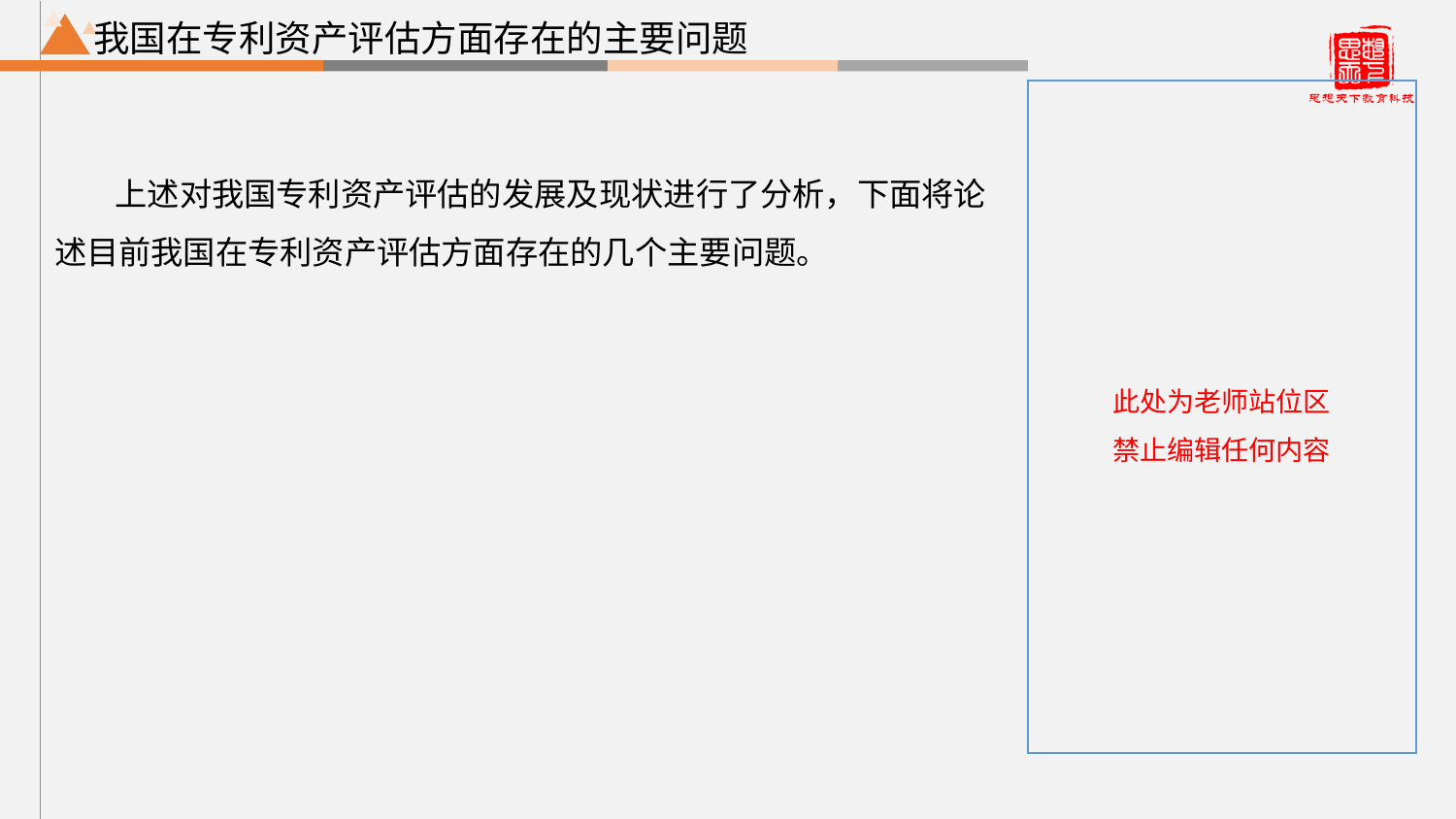

我国在专利资产评估方面存在的主要问题
上述对我国专利资产评估的发展及现状进行了分析，下面将论述目前我国在专利资产评估方面存在的几个主要问题。
125